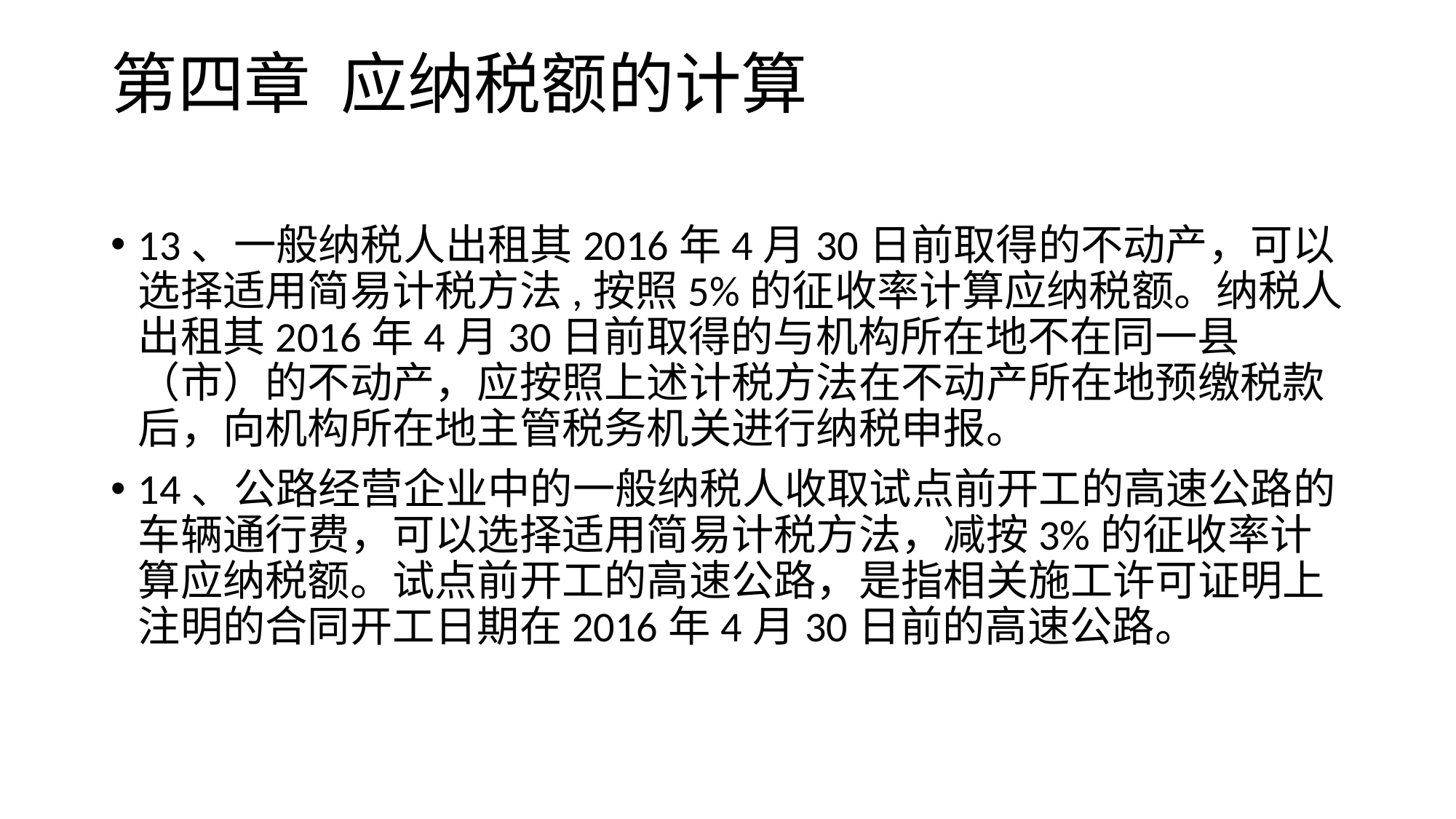

# 第四章  应纳税额的计算

13、一般纳税人出租其2016年4月30日前取得的不动产，可以选择适用简易计税方法,按照5%的征收率计算应纳税额。纳税人出租其2016年4月30日前取得的与机构所在地不在同一县（市）的不动产，应按照上述计税方法在不动产所在地预缴税款后，向机构所在地主管税务机关进行纳税申报。
14、公路经营企业中的一般纳税人收取试点前开工的高速公路的车辆通行费，可以选择适用简易计税方法，减按3%的征收率计算应纳税额。试点前开工的高速公路，是指相关施工许可证明上注明的合同开工日期在2016年4月30日前的高速公路。